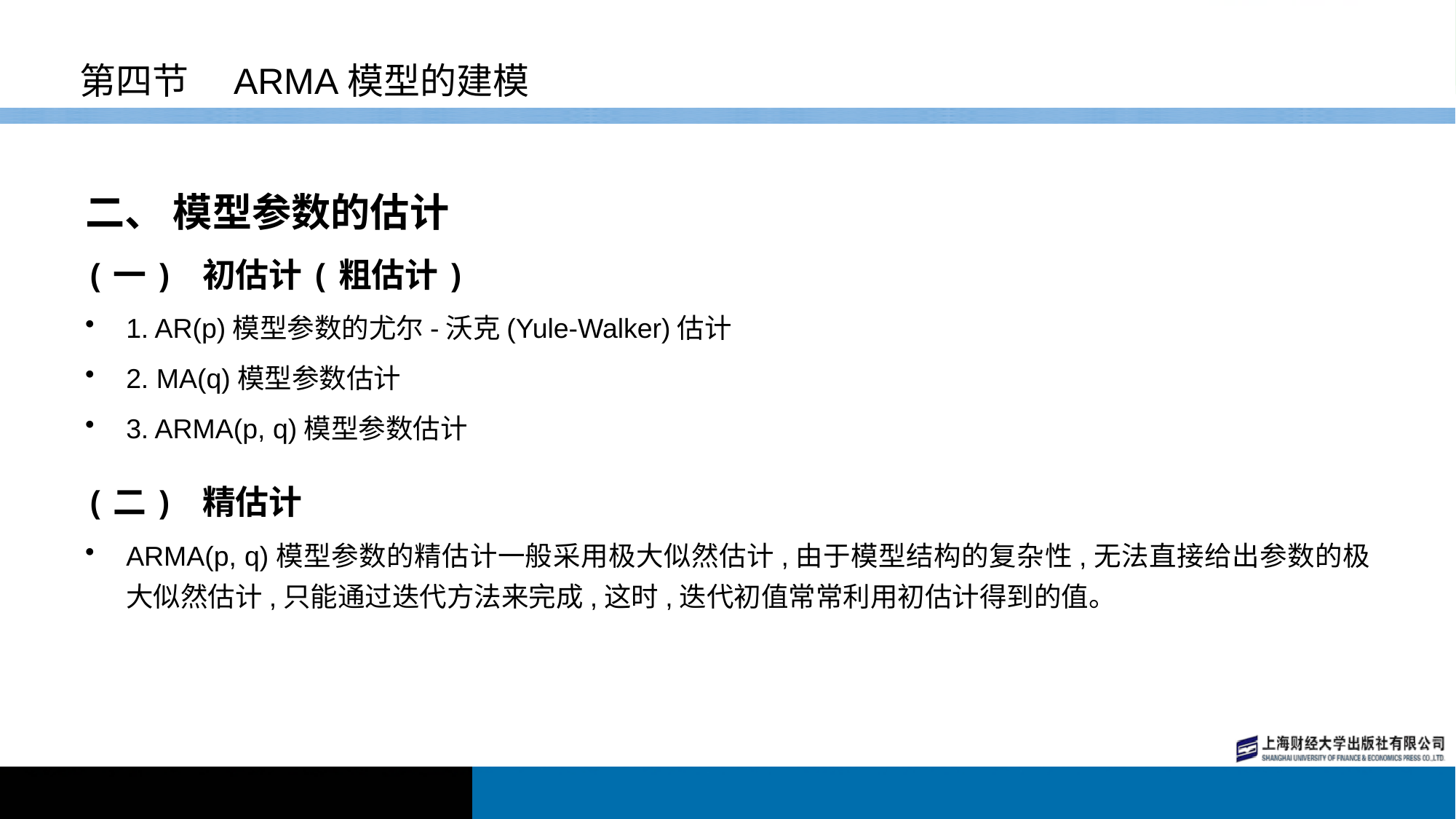

# 第四节　ARMA模型的建模
二、 模型参数的估计
(一) 初估计(粗估计)
1. AR(p)模型参数的尤尔-沃克(Yule-Walker)估计
2. MA(q)模型参数估计
3. ARMA(p, q)模型参数估计
(二) 精估计
ARMA(p, q)模型参数的精估计一般采用极大似然估计,由于模型结构的复杂性,无法直接给出参数的极大似然估计,只能通过迭代方法来完成,这时,迭代初值常常利用初估计得到的值。
15